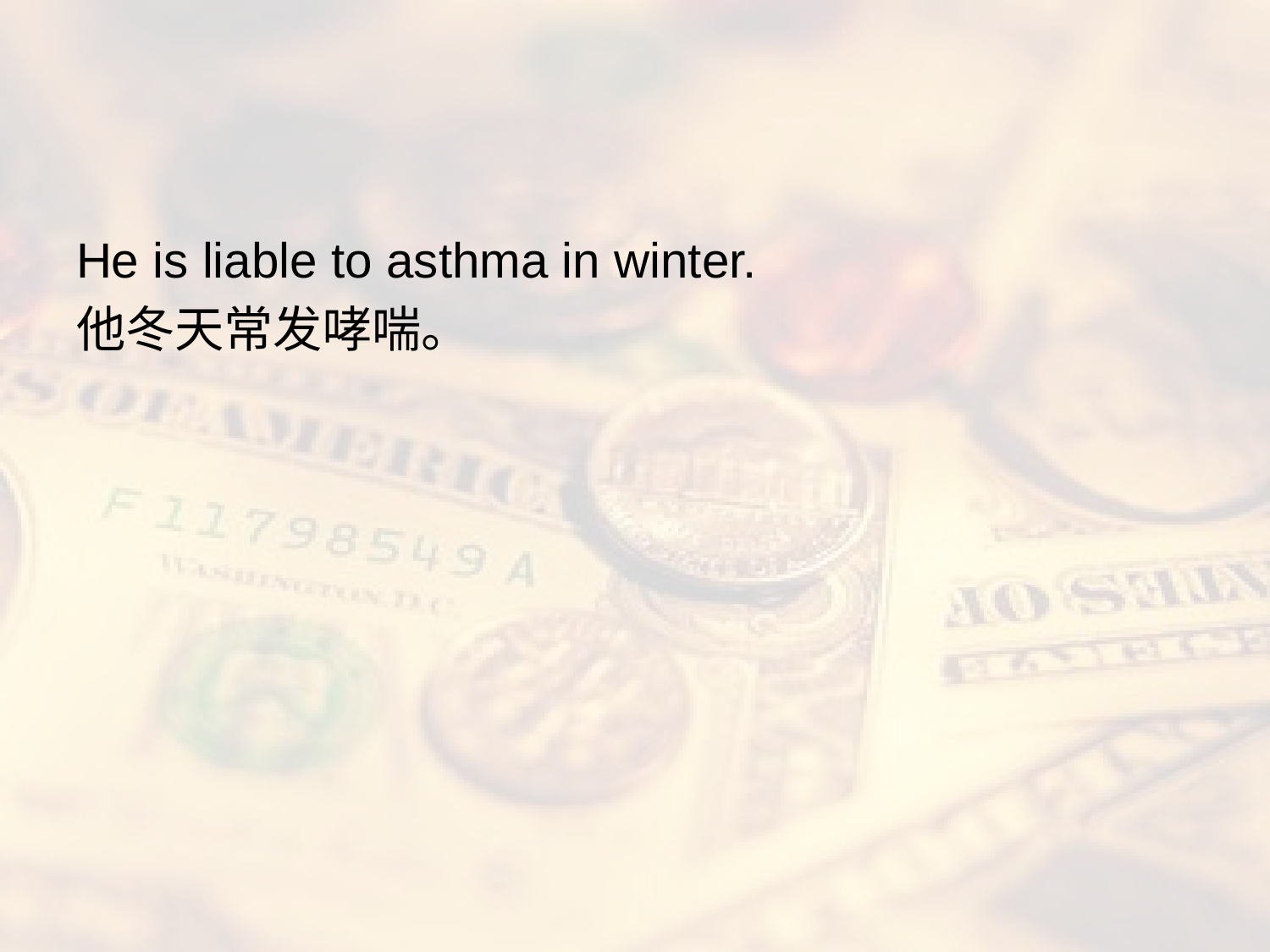

#
He is liable to asthma in winter.
他冬天常发哮喘。